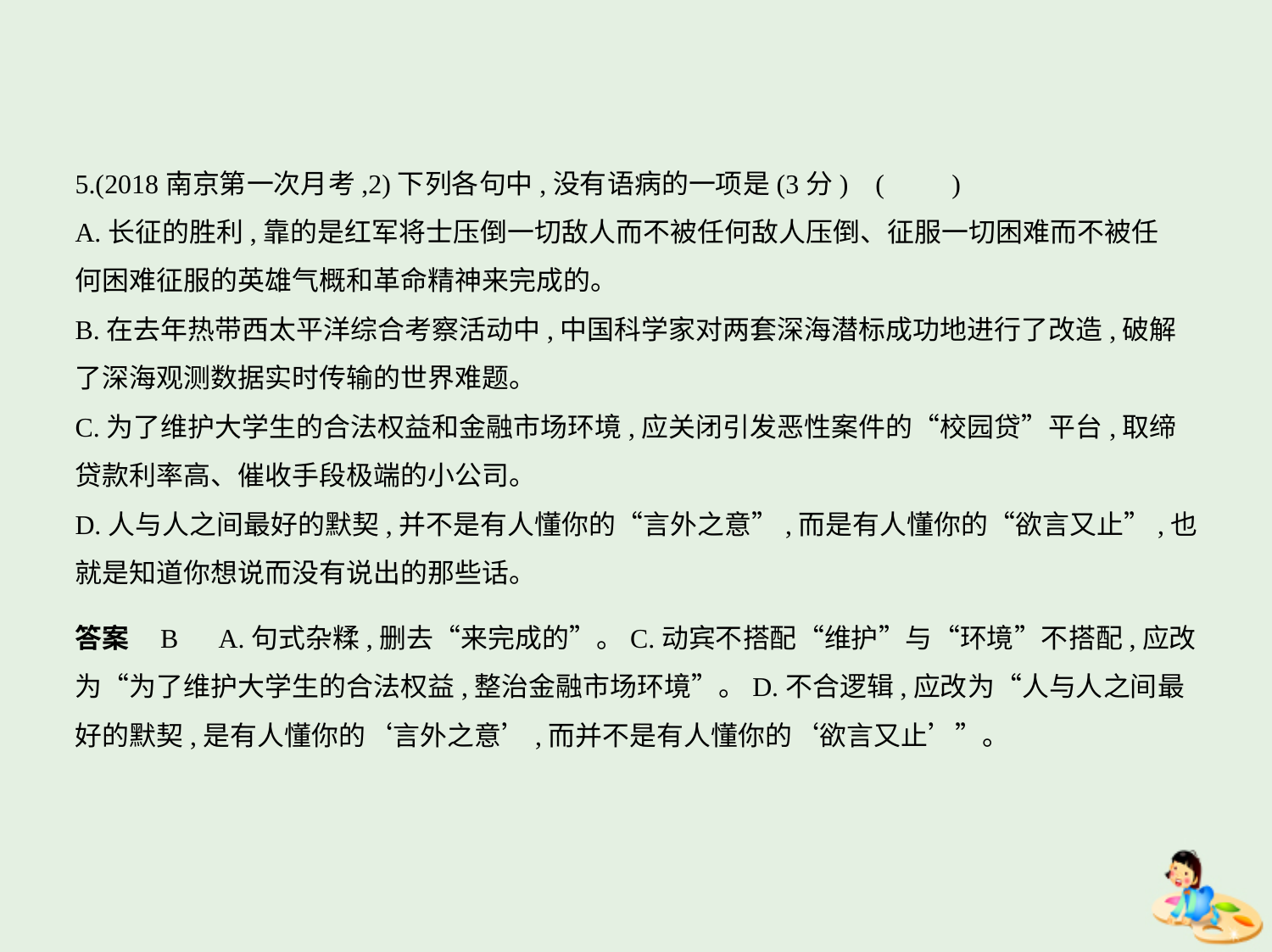

5.(2018南京第一次月考,2)下列各句中,没有语病的一项是(3分) (　　)
A.长征的胜利,靠的是红军将士压倒一切敌人而不被任何敌人压倒、征服一切困难而不被任
何困难征服的英雄气概和革命精神来完成的。
B.在去年热带西太平洋综合考察活动中,中国科学家对两套深海潜标成功地进行了改造,破解
了深海观测数据实时传输的世界难题。
C.为了维护大学生的合法权益和金融市场环境,应关闭引发恶性案件的“校园贷”平台,取缔
贷款利率高、催收手段极端的小公司。
D.人与人之间最好的默契,并不是有人懂你的“言外之意”,而是有人懂你的“欲言又止”,也
就是知道你想说而没有说出的那些话。
答案    B　A.句式杂糅,删去“来完成的”。C.动宾不搭配“维护”与“环境”不搭配,应改
为“为了维护大学生的合法权益,整治金融市场环境”。D.不合逻辑,应改为“人与人之间最
好的默契,是有人懂你的‘言外之意’,而并不是有人懂你的‘欲言又止’”。